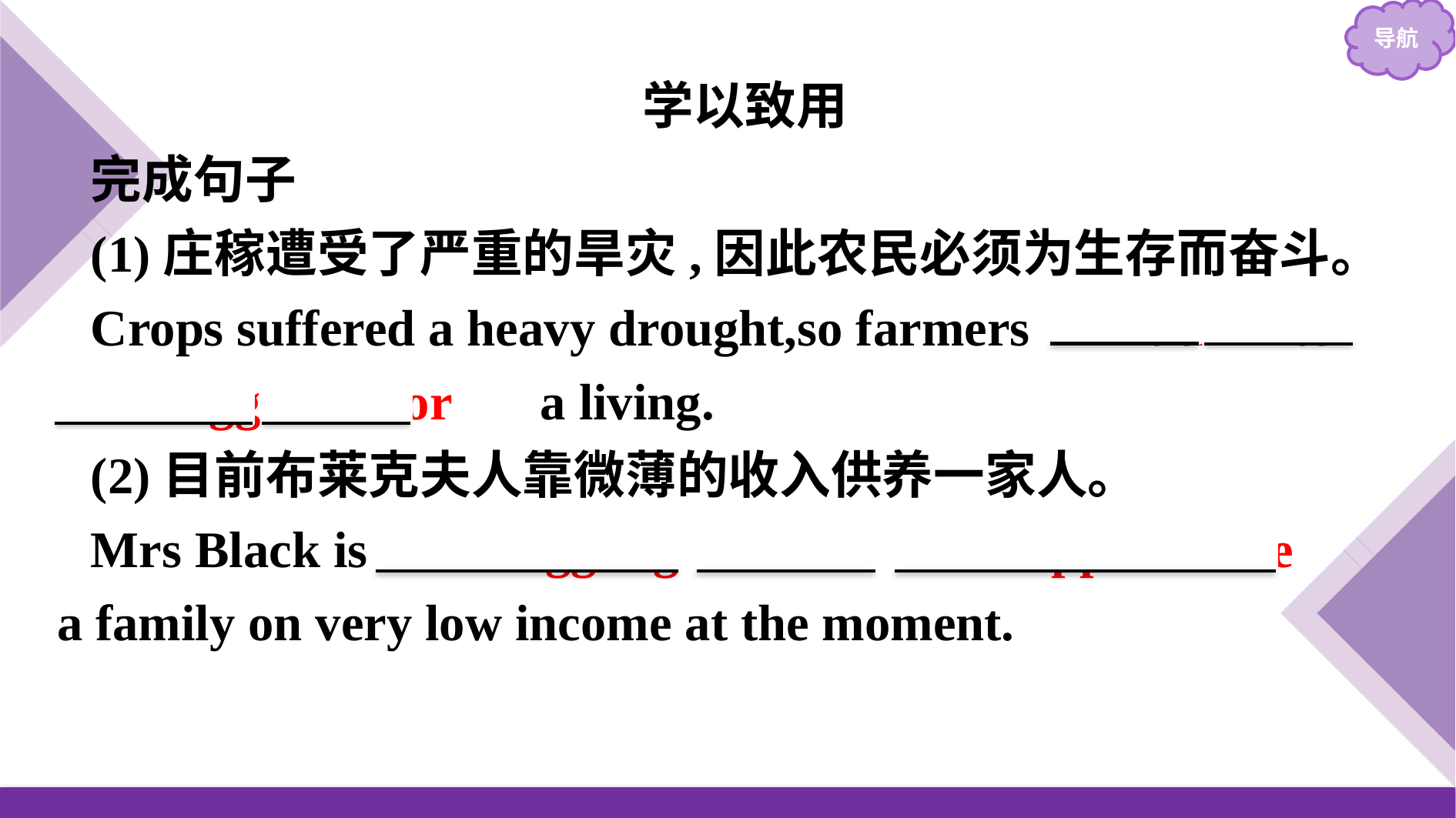

学以致用
完成句子
(1)庄稼遭受了严重的旱灾,因此农民必须为生存而奋斗。
Crops suffered a heavy drought,so farmers 　had　 to 　struggle　 for　 a living.
(2)目前布莱克夫人靠微薄的收入供养一家人。
Mrs Black is 　struggling　 　to　 　support/raise　 a family on very low income at the moment.